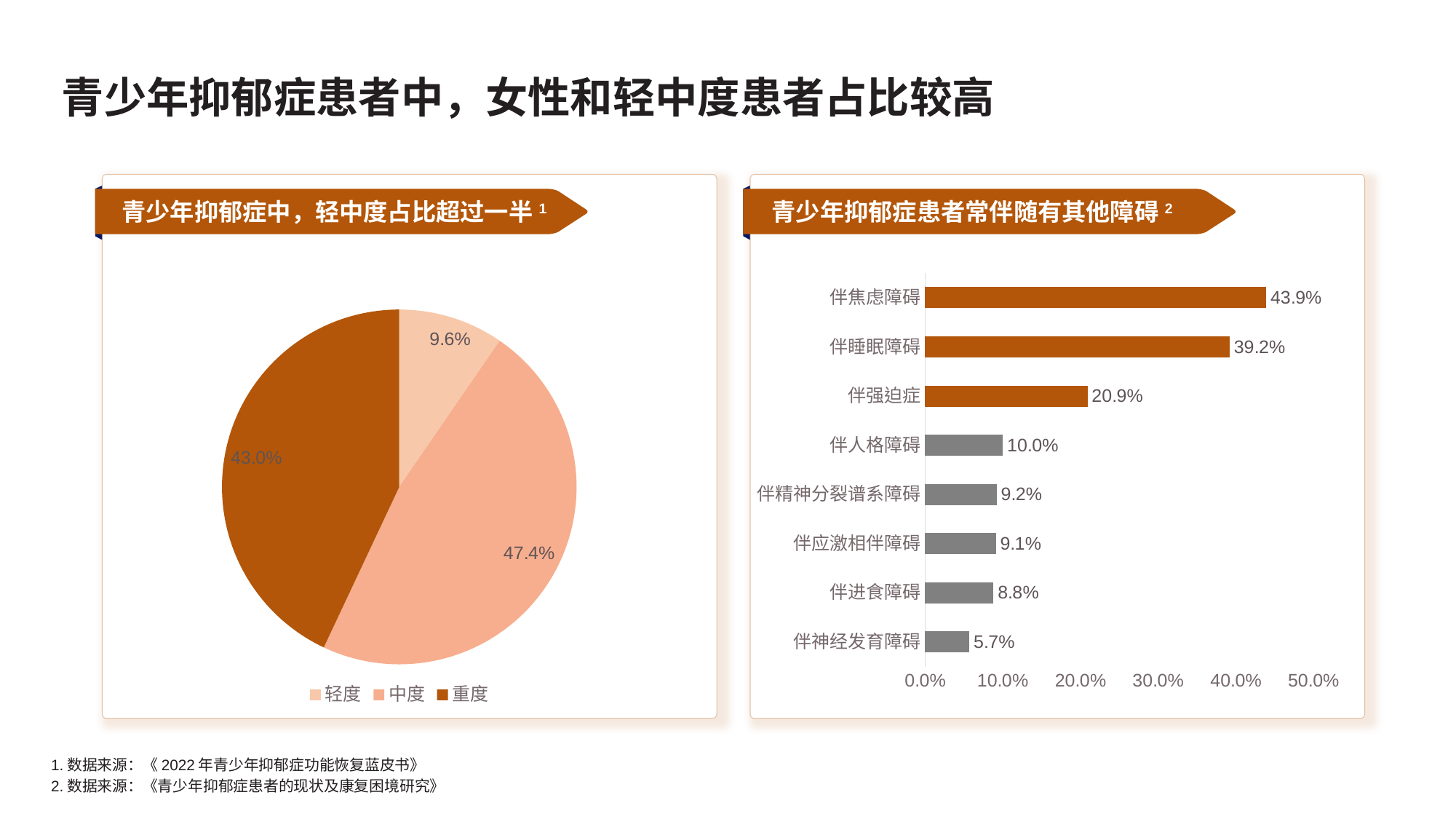

# 青少年抑郁症患者中，女性和轻中度患者占比较高

青少年抑郁症中，轻中度占比超过一半1
青少年抑郁症患者常伴随有其他障碍2

### Chart

| Category | 系列 1 |
|---|---|
| 伴神经发育障碍 | 0.057 |
| 伴进食障碍 | 0.088 |
| 伴应激相伴障碍 | 0.091 |
| 伴精神分裂谱系障碍 | 0.092 |
| 伴人格障碍 | 0.1 |
| 伴强迫症 | 0.209 |
| 伴睡眠障碍 | 0.392 |
| 伴焦虑障碍 | 0.439 |

### Chart

| Category | 销售额 |
|---|---|
| 轻度 | 0.096 |
| 中度 | 0.474 |
| 重度 | 0.43 |
1.数据来源：《2022年青少年抑郁症功能恢复蓝皮书》
2.数据来源：《青少年抑郁症患者的现状及康复困境研究》